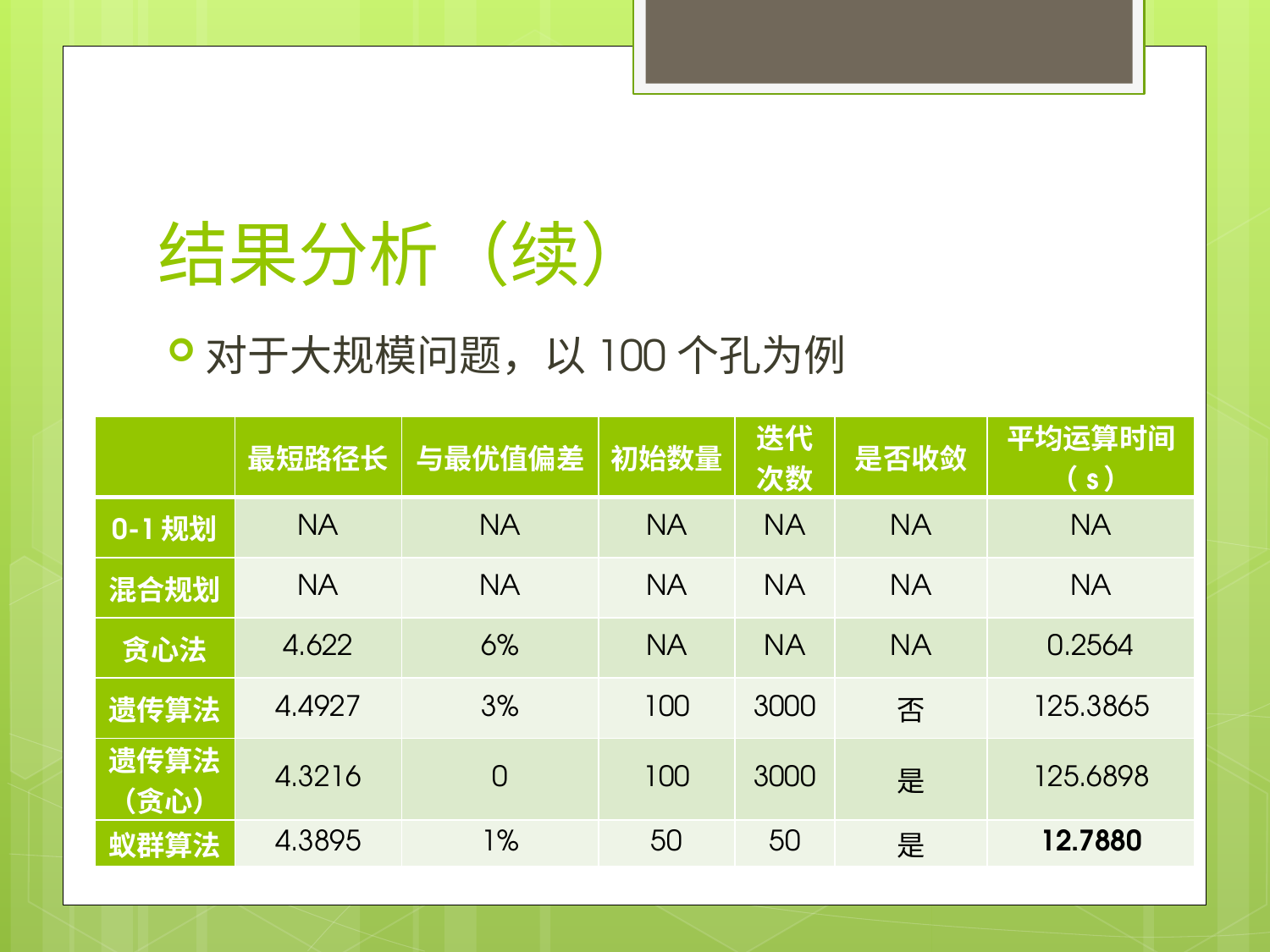

# 结果分析（续）
对于大规模问题，以100个孔为例

|  | 最短路径长 | 与最优值偏差 | 初始数量 | 迭代次数 | 是否收敛 | 平均运算时间（s） |
| --- | --- | --- | --- | --- | --- | --- |
| 0-1规划 | NA | NA | NA | NA | NA | NA |
| 混合规划 | NA | NA | NA | NA | NA | NA |
| 贪心法 | 4.622 | 6% | NA | NA | NA | 0.2564 |
| 遗传算法 | 4.4927 | 3% | 100 | 3000 | 否 | 125.3865 |
| 遗传算法（贪心） | 4.3216 | 0 | 100 | 3000 | 是 | 125.6898 |
| 蚁群算法 | 4.3895 | 1% | 50 | 50 | 是 | 12.7880 |